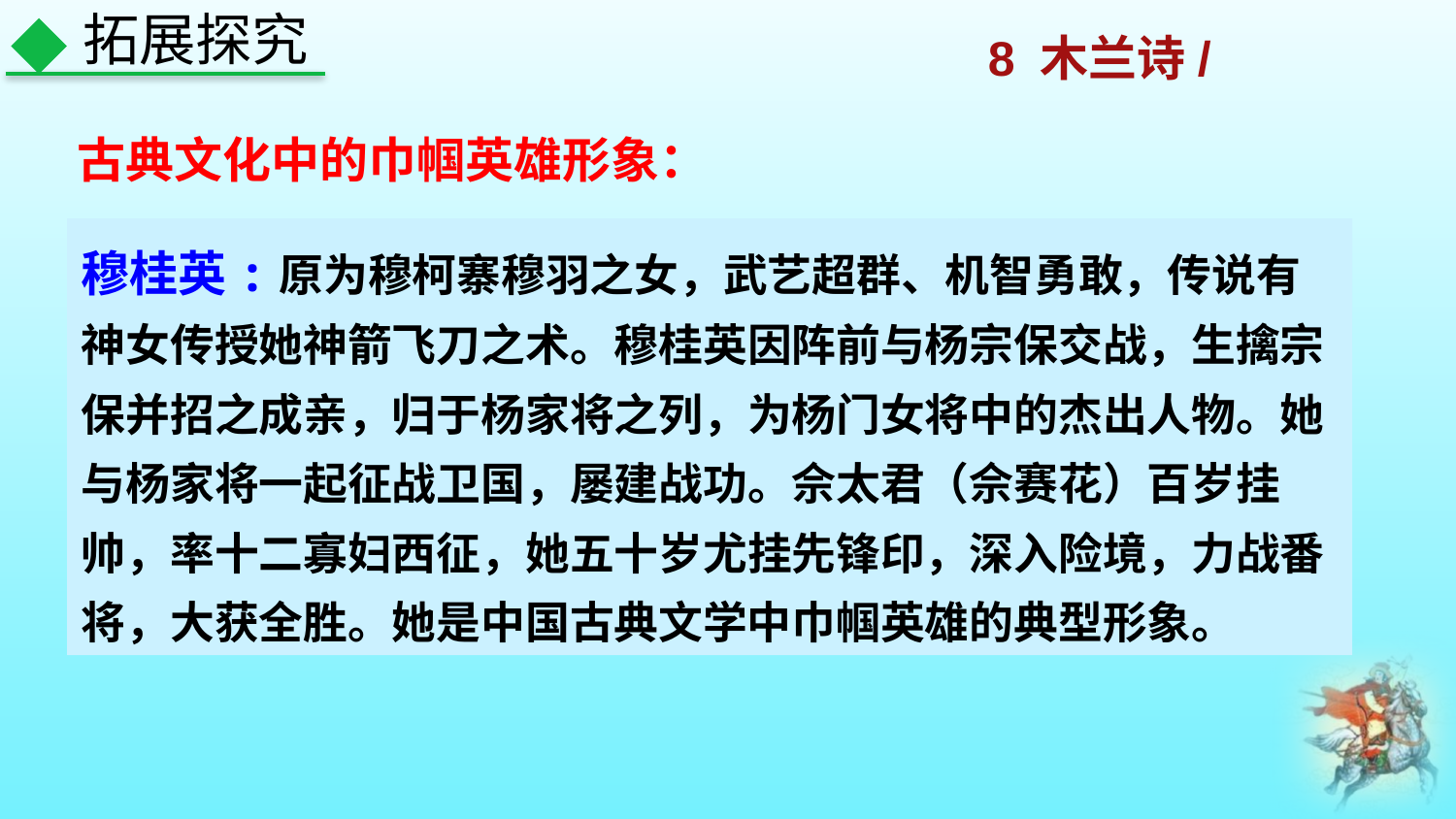

拓展探究

古典文化中的巾帼英雄形象：
穆桂英:原为穆柯寨穆羽之女，武艺超群、机智勇敢，传说有神女传授她神箭飞刀之术。穆桂英因阵前与杨宗保交战，生擒宗保并招之成亲，归于杨家将之列，为杨门女将中的杰出人物。她与杨家将一起征战卫国，屡建战功。佘太君（佘赛花）百岁挂帅，率十二寡妇西征，她五十岁尤挂先锋印，深入险境，力战番将，大获全胜。她是中国古典文学中巾帼英雄的典型形象。